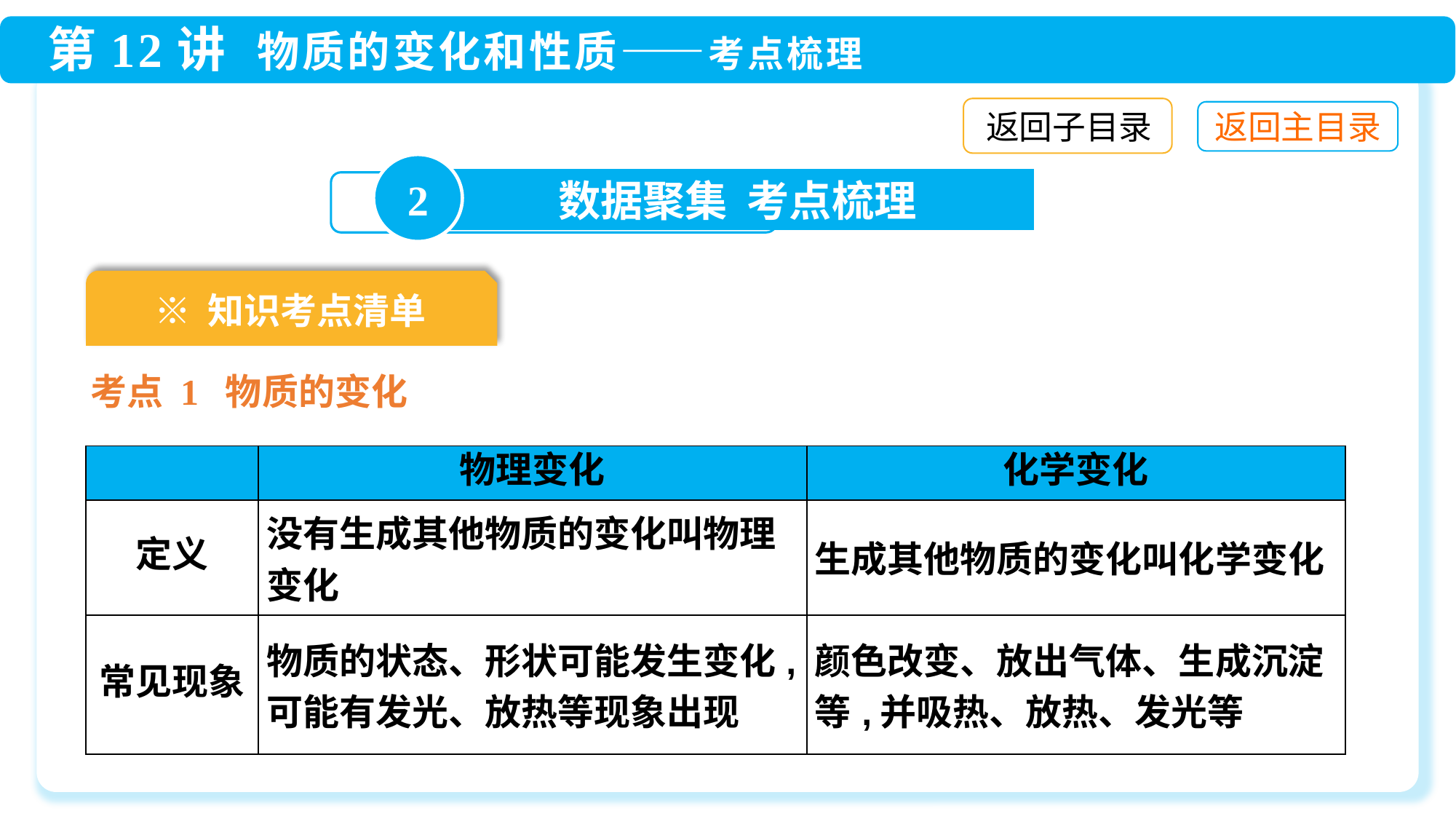

返回子目录

2
数据聚集  考点梳理

※ 知识考点清单
考点 1  物质的变化
|  | 物理变化 | 化学变化 |
| --- | --- | --- |
| 定义 | 没有生成其他物质的变化叫物理 变化 | 生成其他物质的变化叫化学变化 |
| 常见现象 | 物质的状态、形状可能发生变化, 可能有发光、放热等现象出现 | 颜色改变、放出气体、生成沉淀 等,并吸热、放热、发光等 |